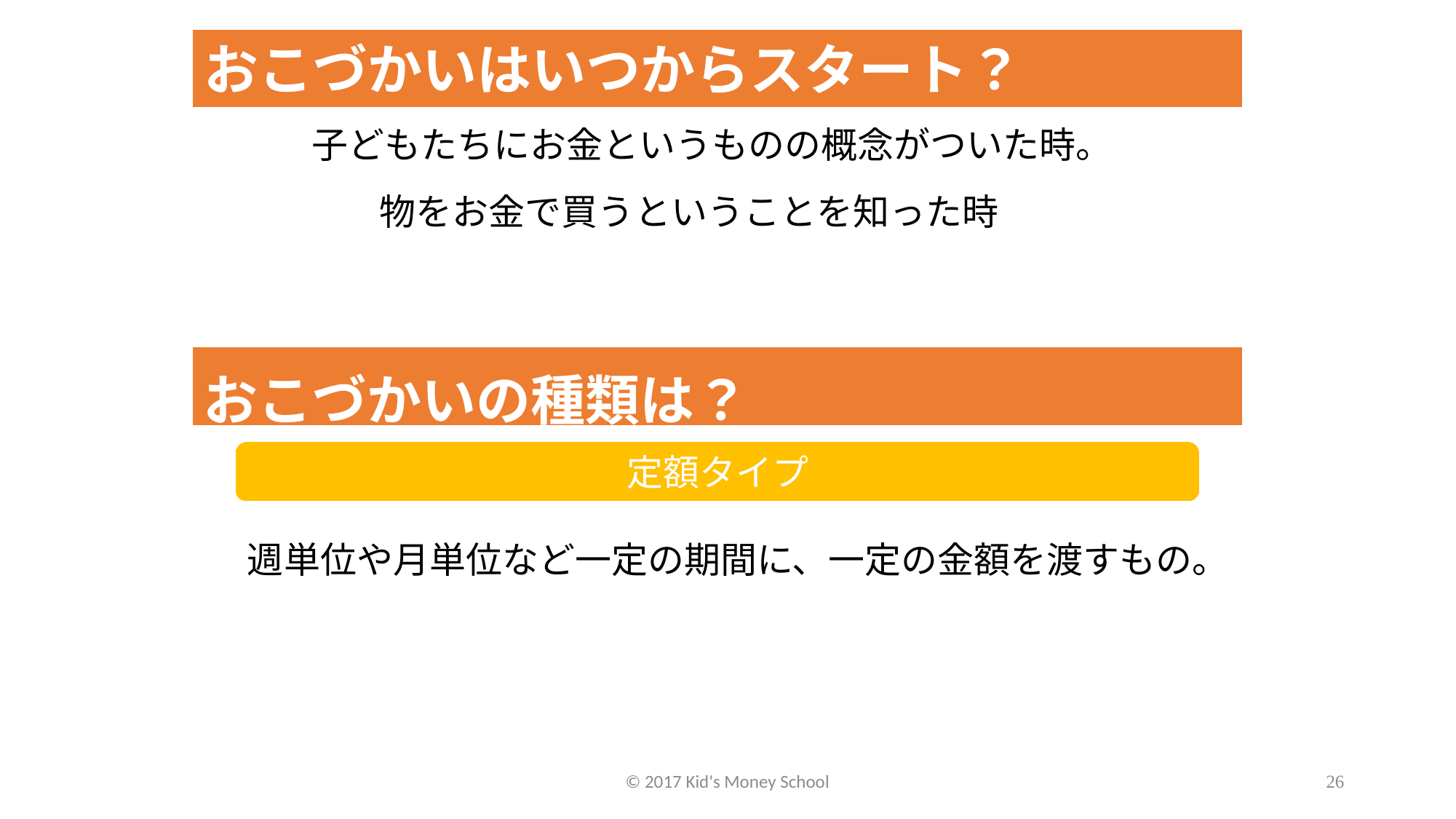

おこづかいはいつからスタート？
子どもたちにお金というものの概念がついた時。

物をお金で買うということを知った時

おこづかいの種類は？

定額タイプ
週単位や月単位など一定の期間に、一定の金額を渡すもの。

© 2017 Kid's Money School
26